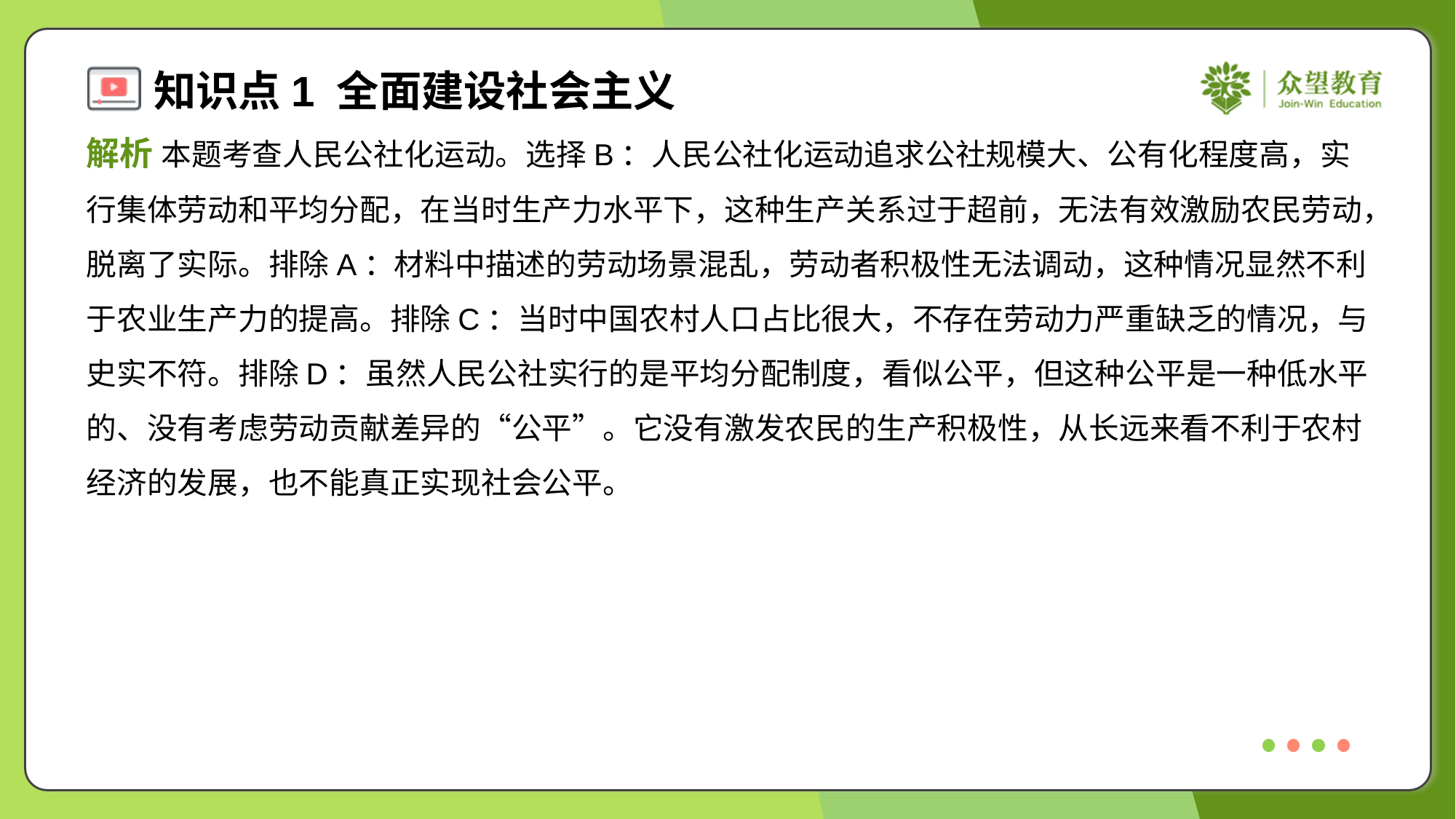

解析 本题考查人民公社化运动。选择B：人民公社化运动追求公社规模大、公有化程度高，实
行集体劳动和平均分配，在当时生产力水平下，这种生产关系过于超前，无法有效激励农民劳动，
脱离了实际。排除A：材料中描述的劳动场景混乱，劳动者积极性无法调动，这种情况显然不利
于农业生产力的提高。排除C：当时中国农村人口占比很大，不存在劳动力严重缺乏的情况，与
史实不符。排除D：虽然人民公社实行的是平均分配制度，看似公平，但这种公平是一种低水平
的、没有考虑劳动贡献差异的“公平”。它没有激发农民的生产积极性，从长远来看不利于农村
经济的发展，也不能真正实现社会公平。